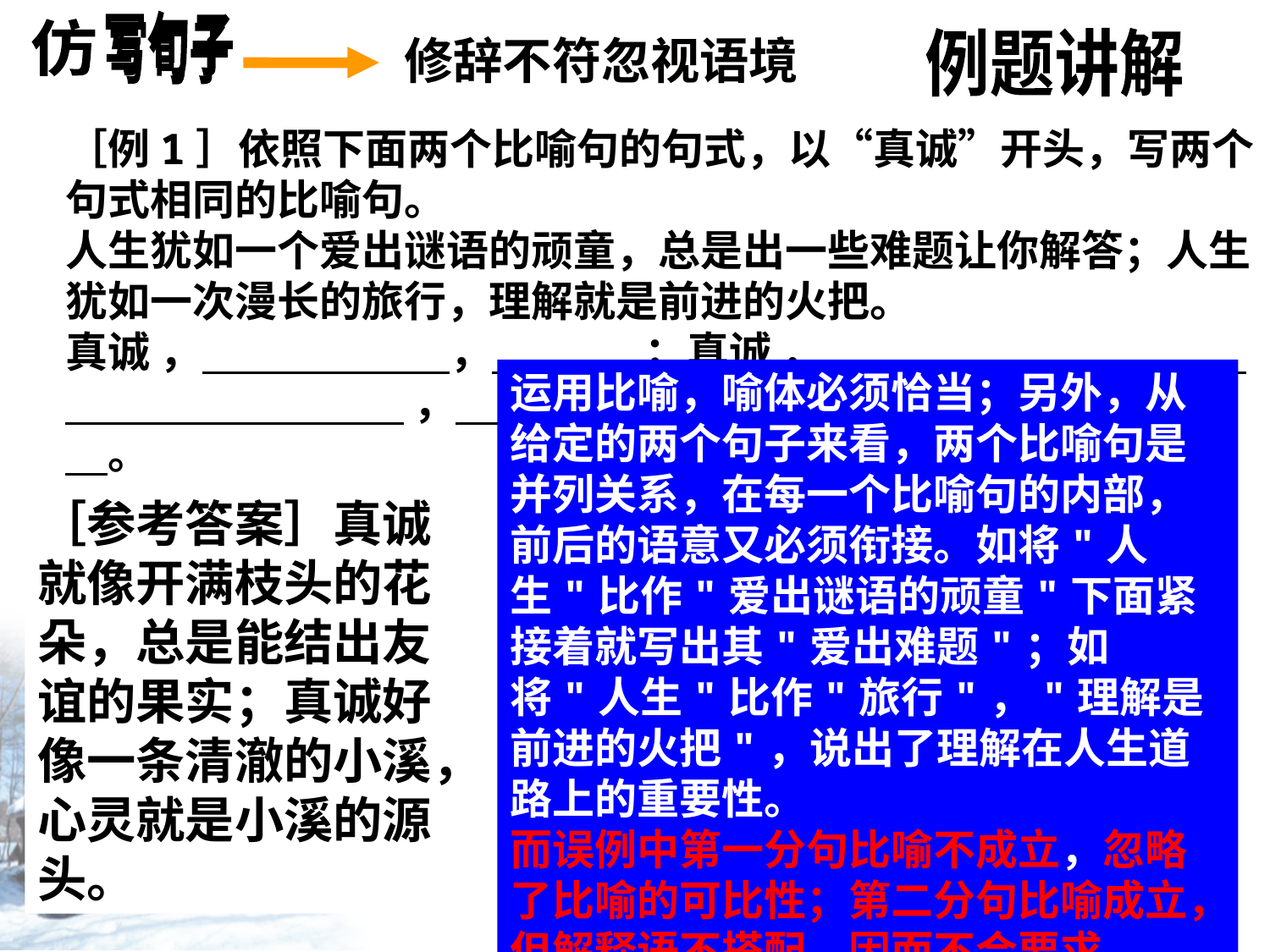

常见失误

修辞不符忽视语境
例题讲解
［例1］依照下面两个比喻句的句式，以“真诚”开头，写两个句式相同的比喻句。
人生犹如一个爱出谜语的顽童，总是出一些难题让你解答；人生犹如一次漫长的旅行，理解就是前进的火把。
真诚 ，                          ，                ；真诚 ，　　　　　　　　　　　　　　　　　　 ，　　　　　　　　　　　　　　　　　　　。
运用比喻，喻体必须恰当；另外，从给定的两个句子来看，两个比喻句是并列关系，在每一个比喻句的内部，前后的语意又必须衔接。如将"人生"比作"爱出谜语的顽童"下面紧接着就写出其"爱出难题"；如将"人生"比作"旅行"，"理解是前进的火把"，说出了理解在人生道路上的重要性。
而误例中第一分句比喻不成立，忽略了比喻的可比性；第二分句比喻成立，但解释语不搭配，因而不合要求。
［参考答案］真诚就像开满枝头的花朵，总是能结出友谊的果实；真诚好像一条清澈的小溪，心灵就是小溪的源头。
［误例］真诚犹如一颗渺小的尘土，它带领着我们漫游天际；真诚如同一道溪流，激情就是溪流中的鹅卵石。